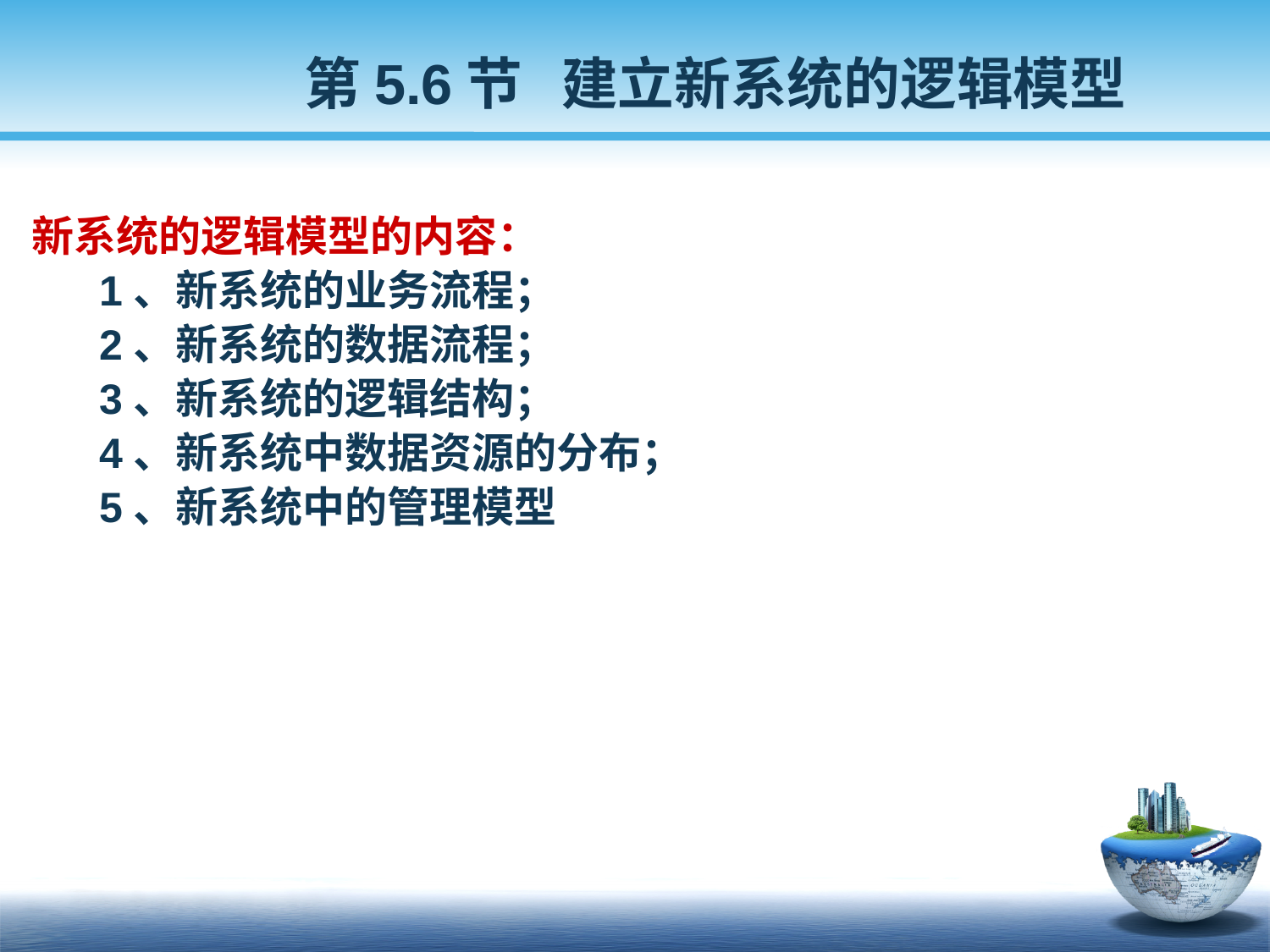

第5.6节   建立新系统的逻辑模型

 新系统的逻辑模型的内容：
  1、新系统的业务流程；
  2、新系统的数据流程；
  3、新系统的逻辑结构；
  4、新系统中数据资源的分布；
  5、新系统中的管理模型